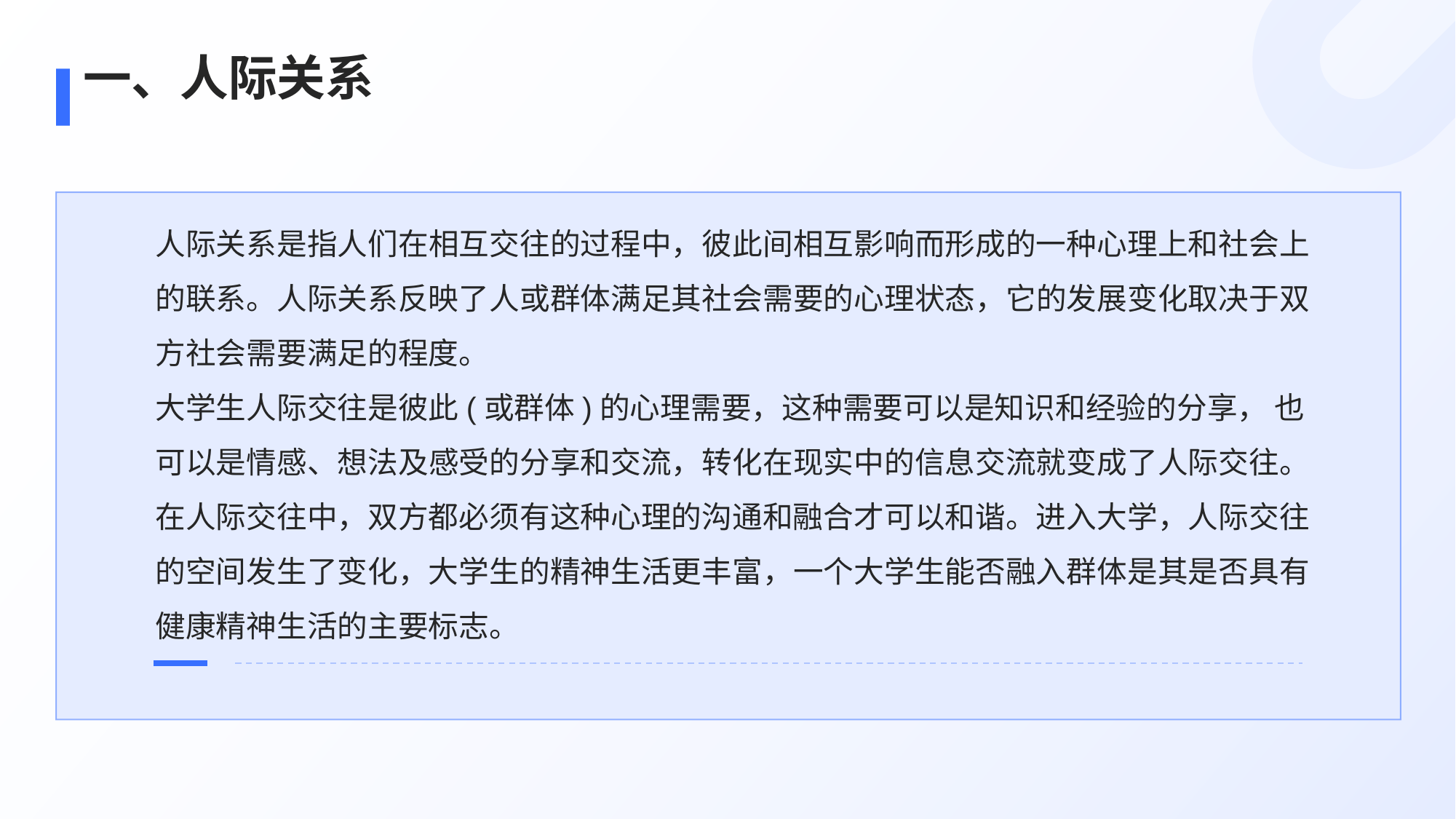

# 一、人际关系

人际关系是指人们在相互交往的过程中，彼此间相互影响而形成的一种心理上和社会上的联系。人际关系反映了人或群体满足其社会需要的心理状态，它的发展变化取决于双方社会需要满足的程度。
大学生人际交往是彼此(或群体)的心理需要，这种需要可以是知识和经验的分享， 也可以是情感、想法及感受的分享和交流，转化在现实中的信息交流就变成了人际交往。在人际交往中，双方都必须有这种心理的沟通和融合才可以和谐。进入大学，人际交往的空间发生了变化，大学生的精神生活更丰富，一个大学生能否融入群体是其是否具有健康精神生活的主要标志。